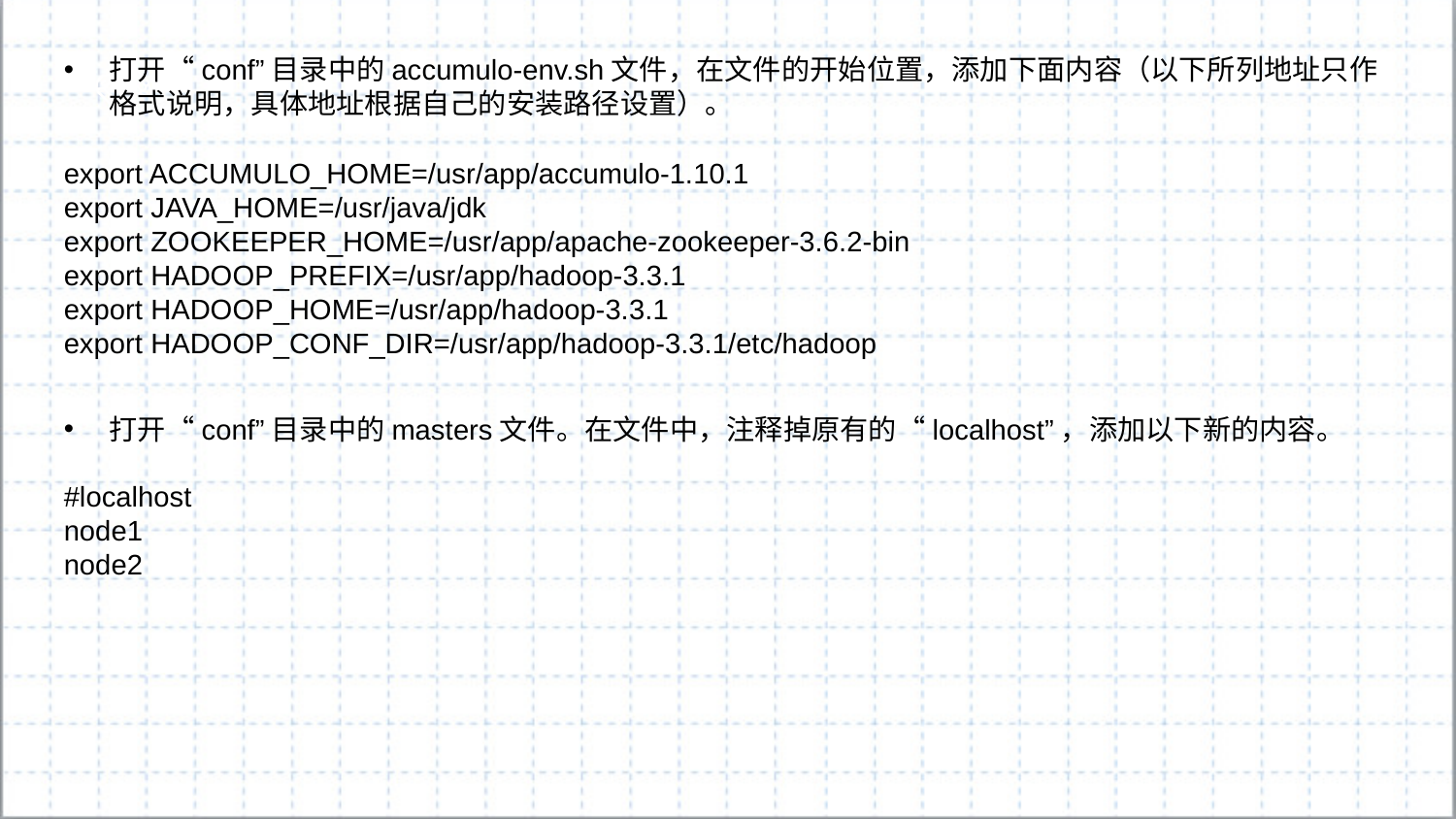

打开“conf”目录中的accumulo-env.sh文件，在文件的开始位置，添加下面内容（以下所列地址只作格式说明，具体地址根据自己的安装路径设置）。
export ACCUMULO_HOME=/usr/app/accumulo-1.10.1
export JAVA_HOME=/usr/java/jdk
export ZOOKEEPER_HOME=/usr/app/apache-zookeeper-3.6.2-bin
export HADOOP_PREFIX=/usr/app/hadoop-3.3.1
export HADOOP_HOME=/usr/app/hadoop-3.3.1
export HADOOP_CONF_DIR=/usr/app/hadoop-3.3.1/etc/hadoop
打开“conf”目录中的masters文件。在文件中，注释掉原有的“localhost”，添加以下新的内容。

#localhost
node1
node2